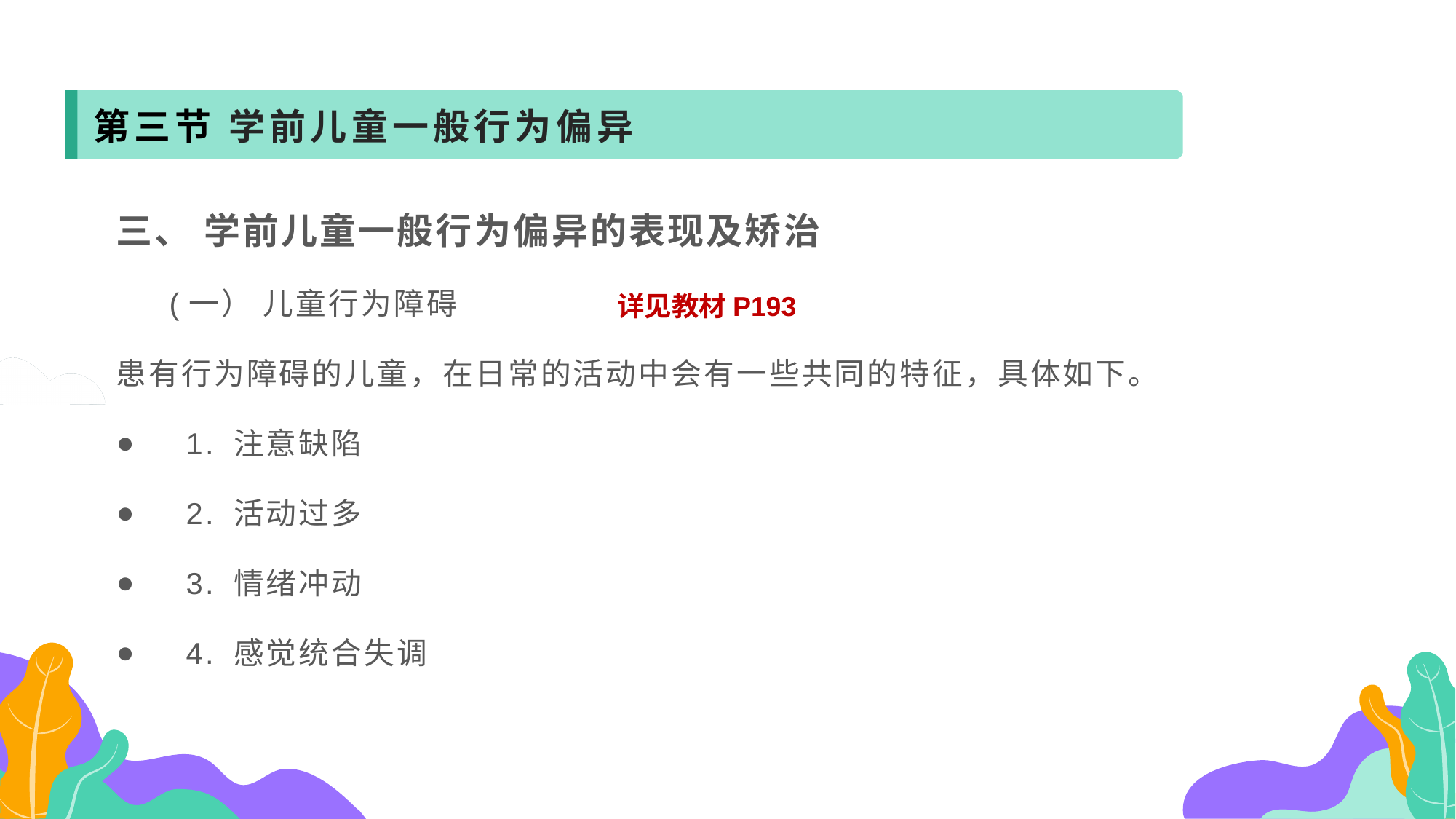

第三节 学前儿童一般行为偏异
三、 学前儿童一般行为偏异的表现及矫治
     (一） 儿童行为障碍
患有行为障碍的儿童，在日常的活动中会有一些共同的特征，具体如下。
    1. 注意缺陷
    2. 活动过多
    3. 情绪冲动
    4. 感觉统合失调
详见教材P193